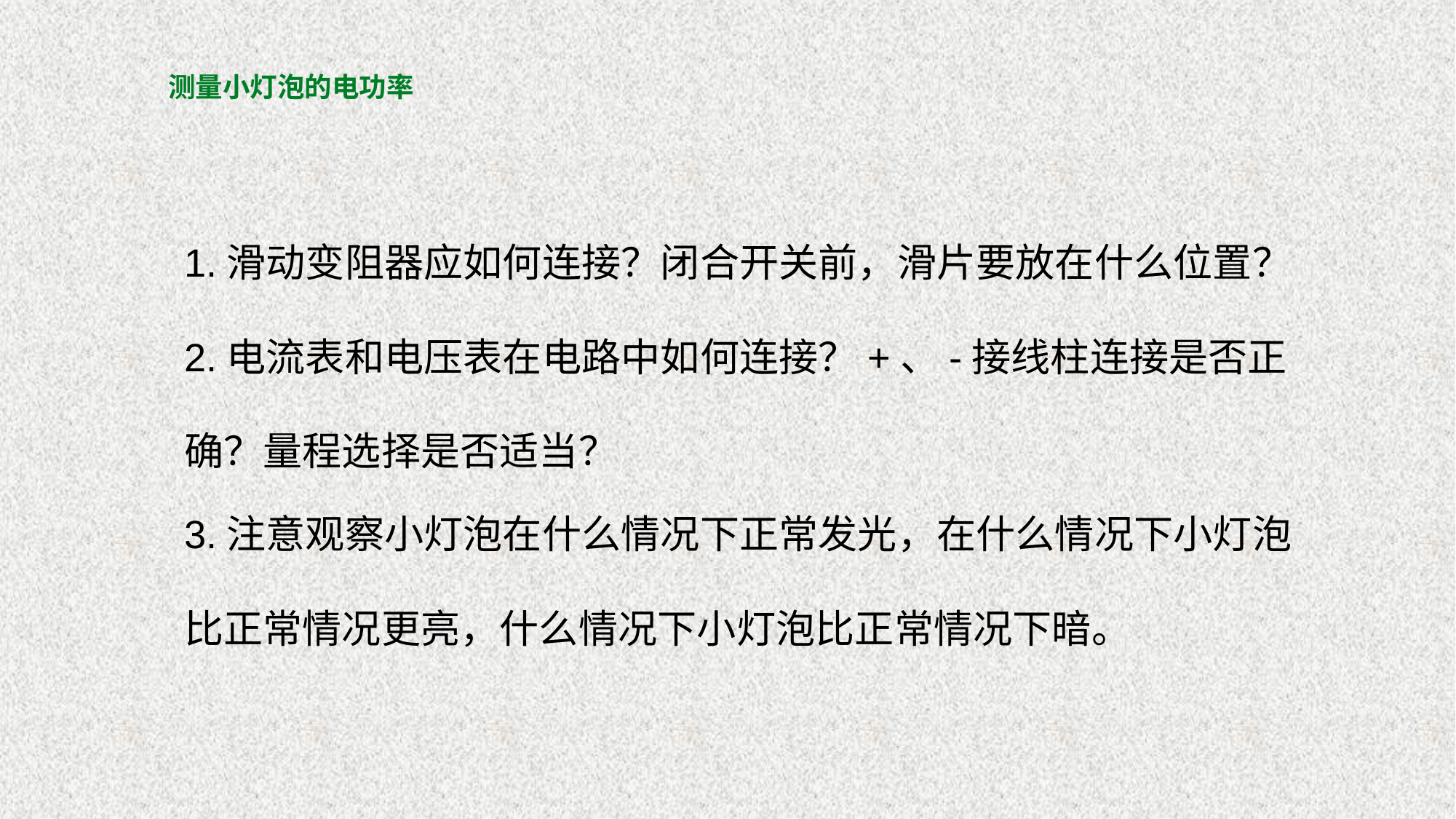

# 测量小灯泡的电功率
1.滑动变阻器应如何连接？闭合开关前，滑片要放在什么位置？
2.电流表和电压表在电路中如何连接？+、-接线柱连接是否正确？量程选择是否适当？
3.注意观察小灯泡在什么情况下正常发光，在什么情况下小灯泡比正常情况更亮，什么情况下小灯泡比正常情况下暗。